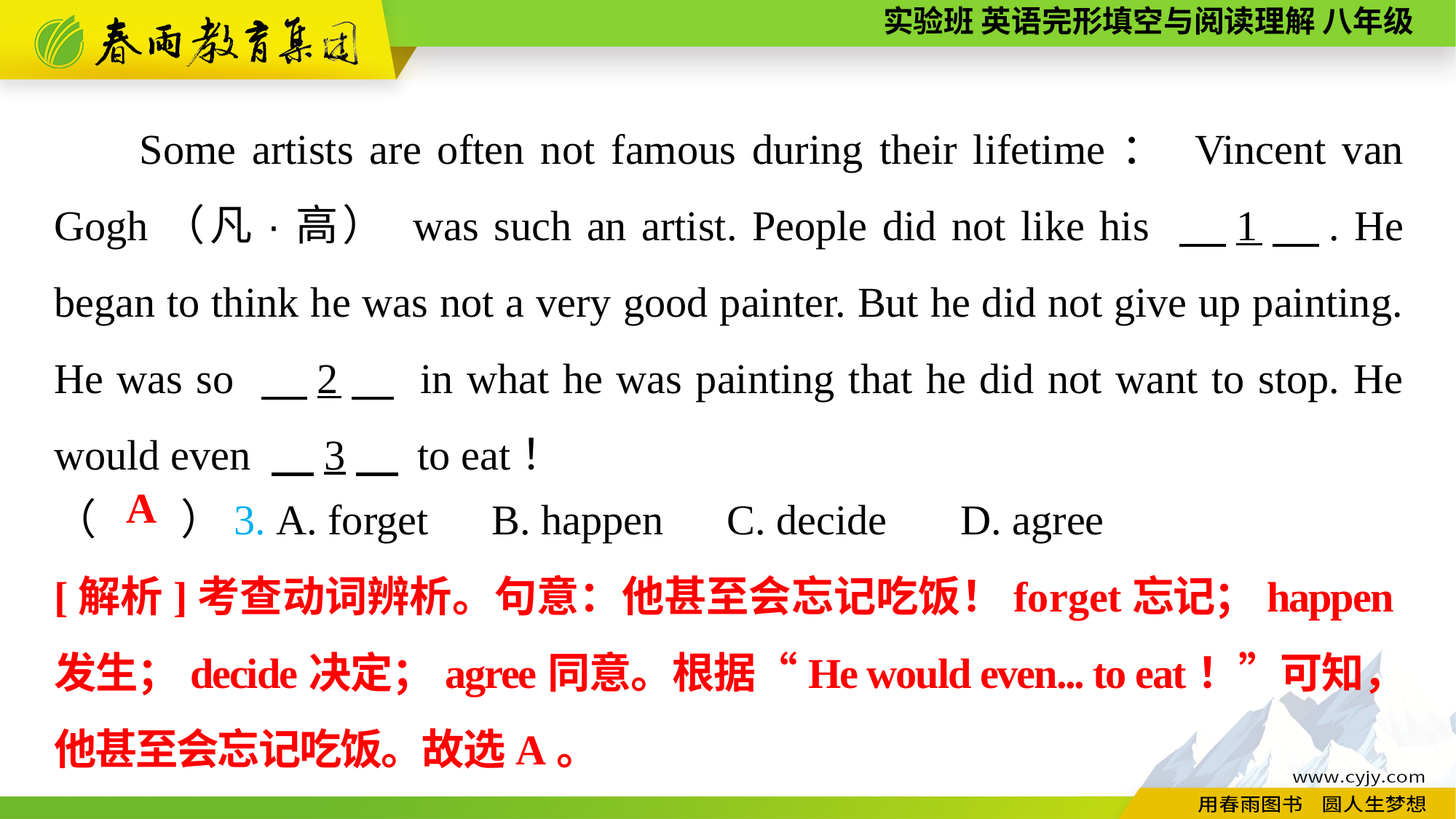

Some artists are often not famous during their lifetime： Vincent van Gogh（凡·高） was such an artist. People did not like his 　1　. He began to think he was not a very good painter. But he did not give up painting. He was so 　2　 in what he was painting that he did not want to stop. He would even 　3　 to eat！
（　　）3. A. forget      B. happen      C. decide       D. agree
A
[解析]考查动词辨析。句意：他甚至会忘记吃饭！forget忘记；happen发生；decide决定；agree同意。根据“He would even... to eat！”可知，他甚至会忘记吃饭。故选A。